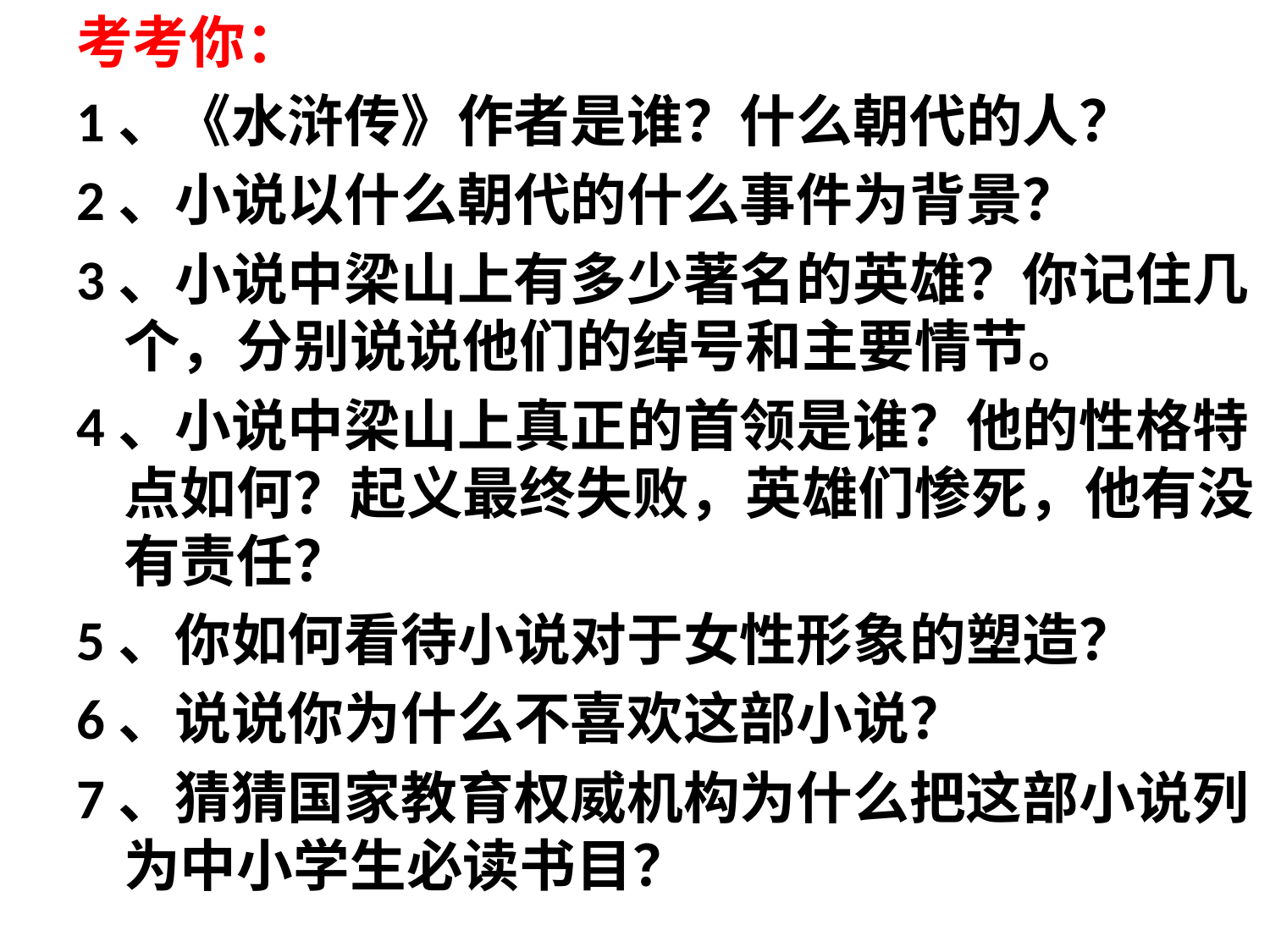

考考你：
1、《水浒传》作者是谁？什么朝代的人？
2、小说以什么朝代的什么事件为背景？
3、小说中梁山上有多少著名的英雄？你记住几个，分别说说他们的绰号和主要情节。
4、小说中梁山上真正的首领是谁？他的性格特点如何？起义最终失败，英雄们惨死，他有没有责任？
5、你如何看待小说对于女性形象的塑造？
6、说说你为什么不喜欢这部小说？
7、猜猜国家教育权威机构为什么把这部小说列为中小学生必读书目？